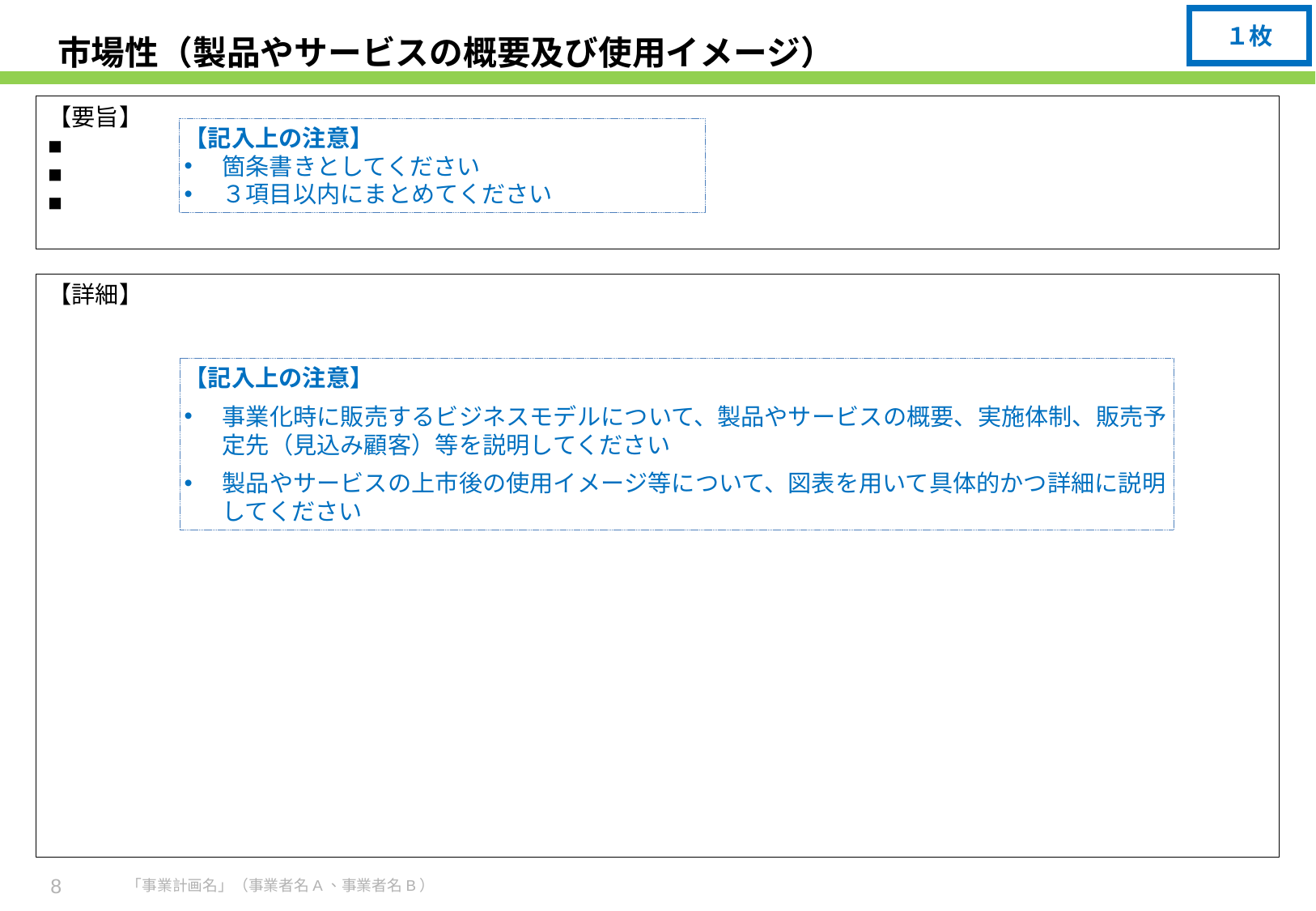

１枚
# 市場性（製品やサービスの概要及び使用イメージ）
【要旨】
■
■
■
【記入上の注意】
箇条書きとしてください
３項目以内にまとめてください
【詳細】
【記入上の注意】
事業化時に販売するビジネスモデルについて、製品やサービスの概要、実施体制、販売予定先（見込み顧客）等を説明してください
製品やサービスの上市後の使用イメージ等について、図表を用いて具体的かつ詳細に説明してください
8
「事業計画名」（事業者名A、事業者名B）